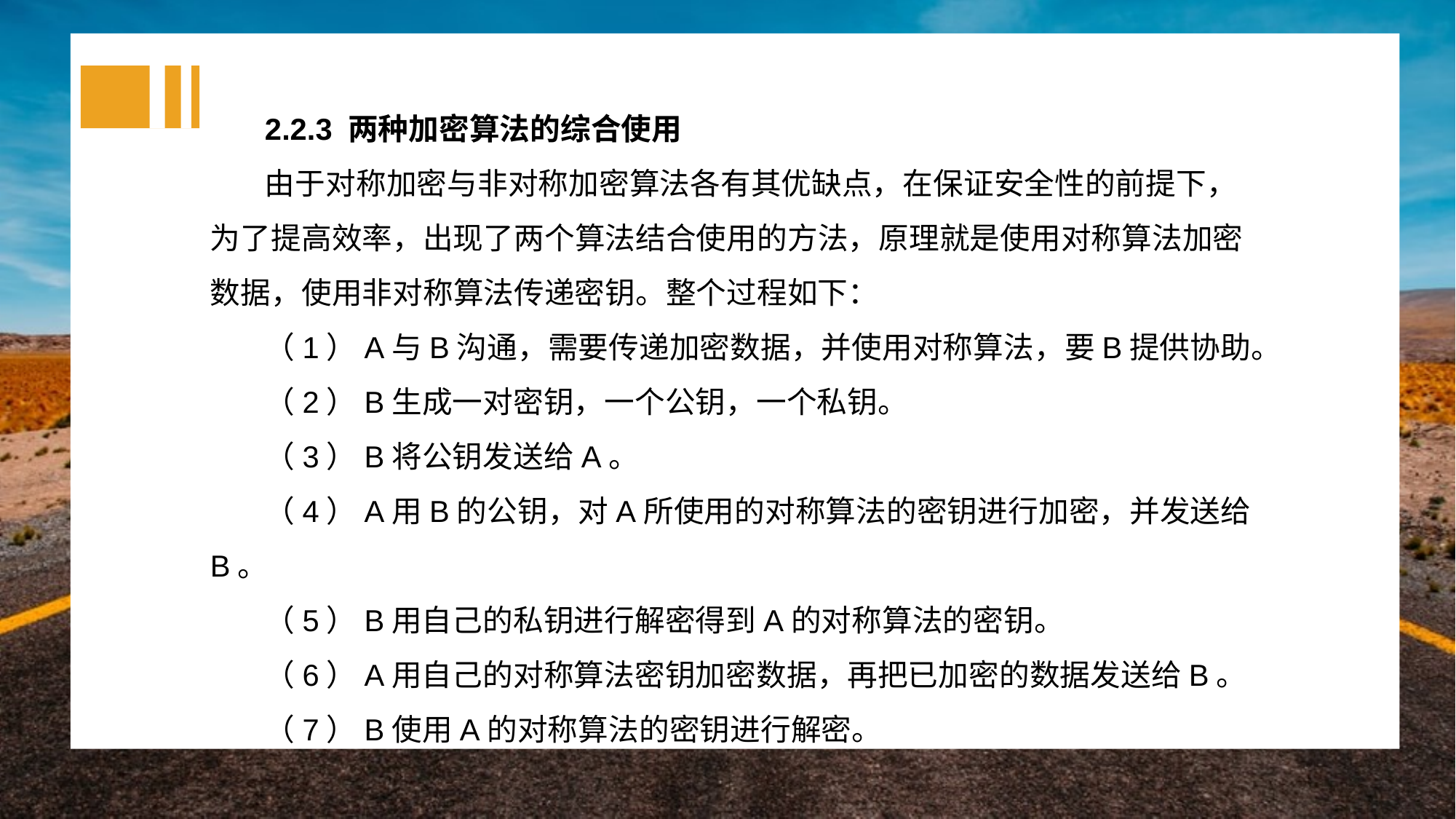

2.2.3 两种加密算法的综合使用
由于对称加密与非对称加密算法各有其优缺点，在保证安全性的前提下，为了提高效率，出现了两个算法结合使用的方法，原理就是使用对称算法加密数据，使用非对称算法传递密钥。整个过程如下：
（1）A与B沟通，需要传递加密数据，并使用对称算法，要B提供协助。
（2）B生成一对密钥，一个公钥，一个私钥。
（3）B将公钥发送给A。
（4）A用B的公钥，对A所使用的对称算法的密钥进行加密，并发送给B。
（5）B用自己的私钥进行解密得到A的对称算法的密钥。
（6）A用自己的对称算法密钥加密数据，再把已加密的数据发送给B。
（7）B使用A的对称算法的密钥进行解密。